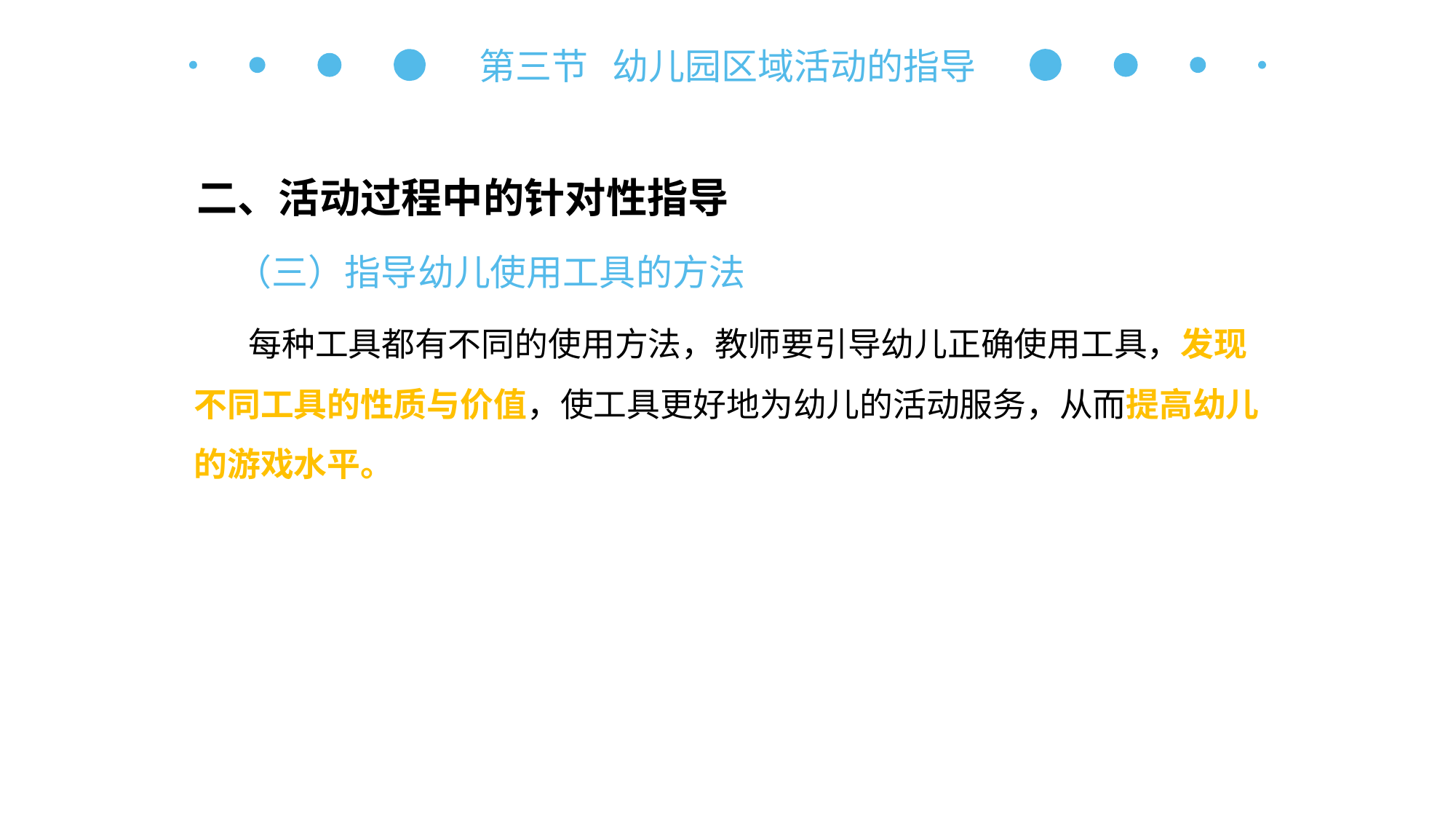

第三节   幼儿园区域活动的指导

二、活动过程中的针对性指导
（三）指导幼儿使用工具的方法
每种工具都有不同的使用方法，教师要引导幼儿正确使用工具，发现不同工具的性质与价值，使工具更好地为幼儿的活动服务，从而提高幼儿的游戏水平。